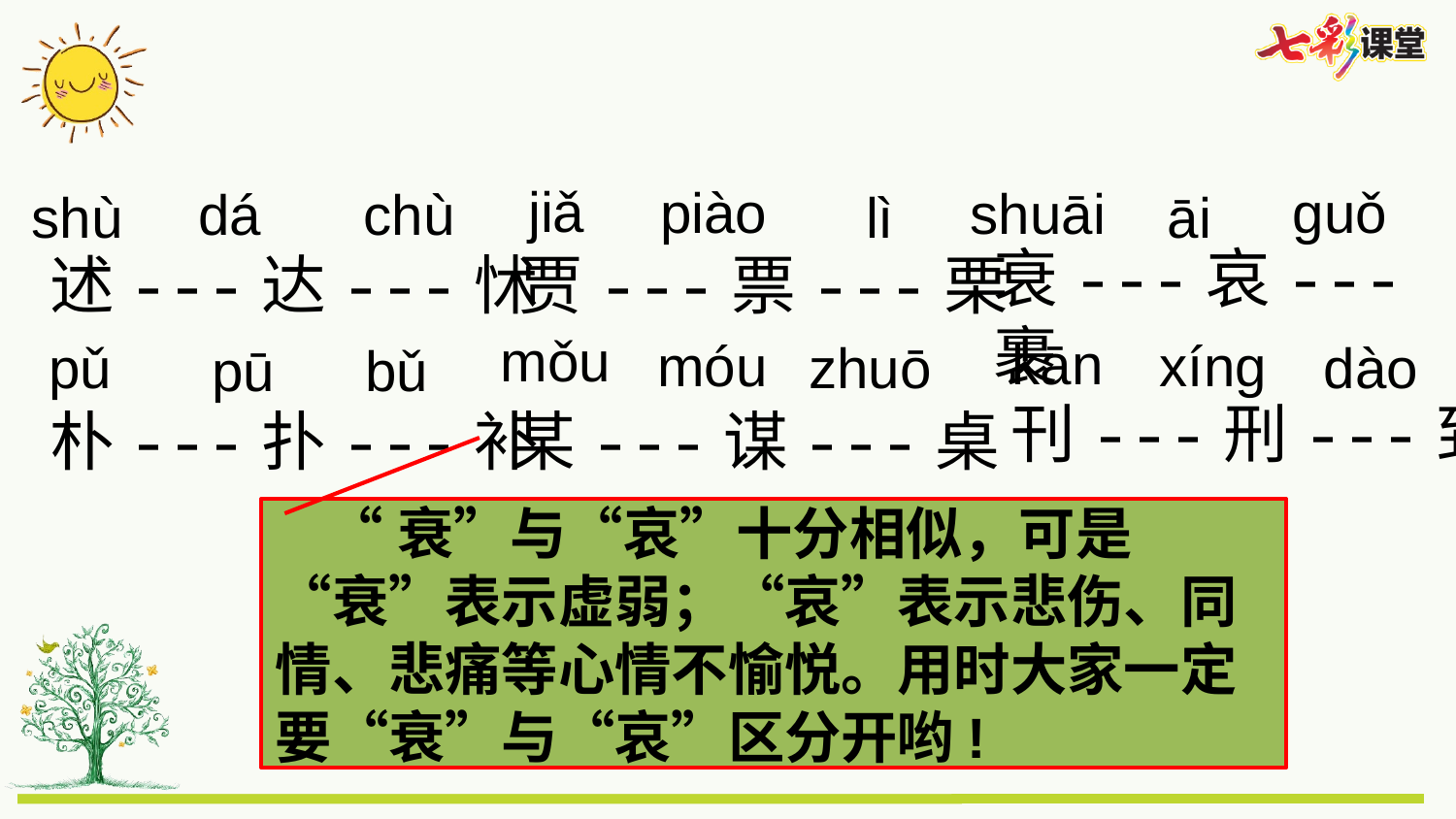

jiǎ
piào
guǒ
shuāi
dá
chù
shù
lì
āi
衰---哀---裹
述---达---怵
贾---票---栗
mǒu
kān
móu
xíng
zhuō
dào
pǔ
pū
bǔ
刊---刑---到
朴---扑---补
某---谋---桌
    “衰”与“哀”十分相似，可是“衰”表示虚弱；“哀”表示悲伤、同情、悲痛等心情不愉悦。用时大家一定要“衰”与“哀”区分开哟!